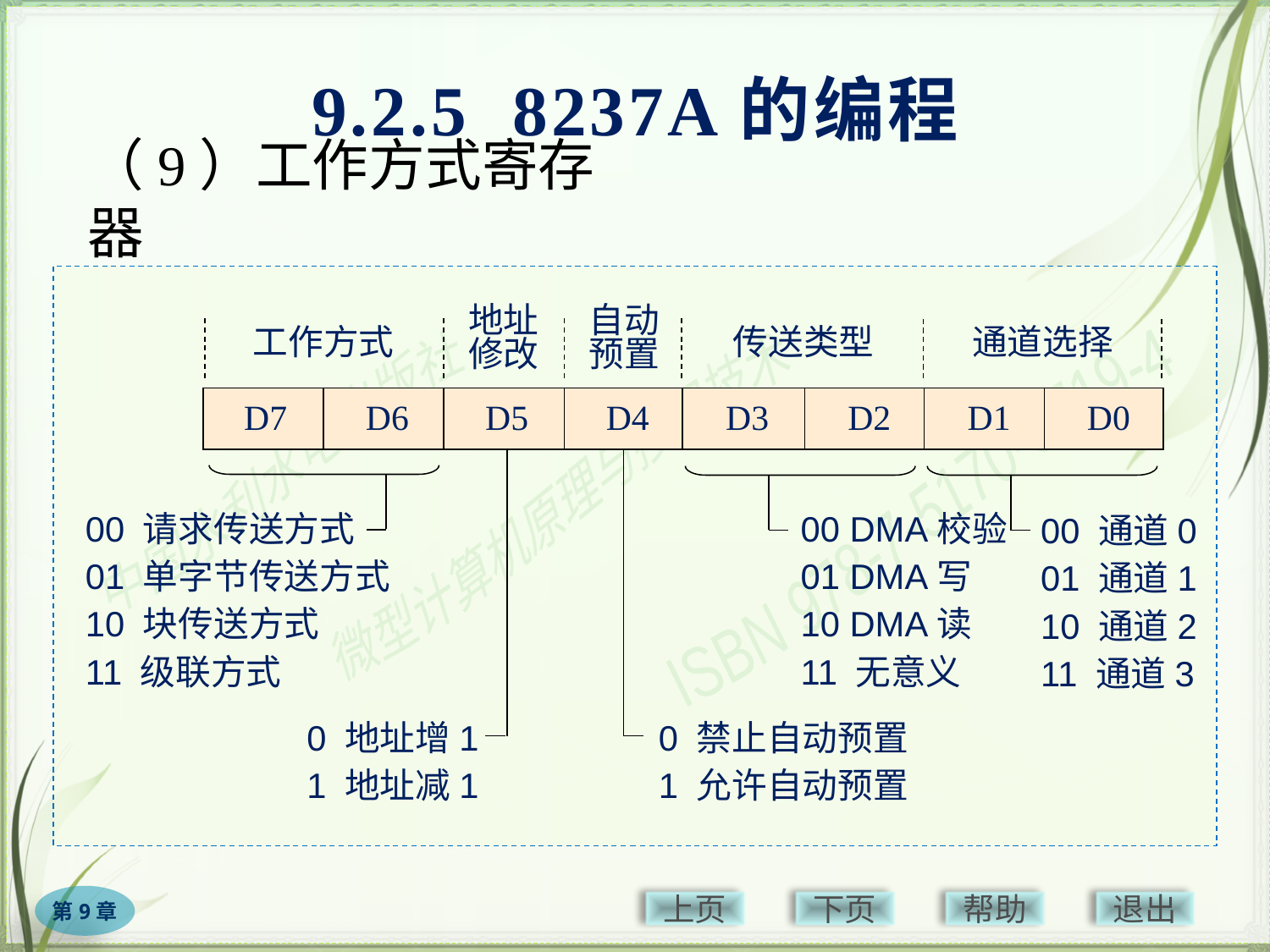

9.2.5  8237A的编程
# （9）工作方式寄存器

地址
修改
自动
预置
工作方式
传送类型
通道选择

D7
D6
D5
D4
D3
D2
D1
D0

00 通道0
01 通道1
10 通道2
11 通道3
00 请求传送方式
01 单字节传送方式
10 块传送方式
11 级联方式
00 DMA校验
01 DMA写
10 DMA读
11 无意义
0 地址增1
1 地址减1
0 禁止自动预置
1 允许自动预置